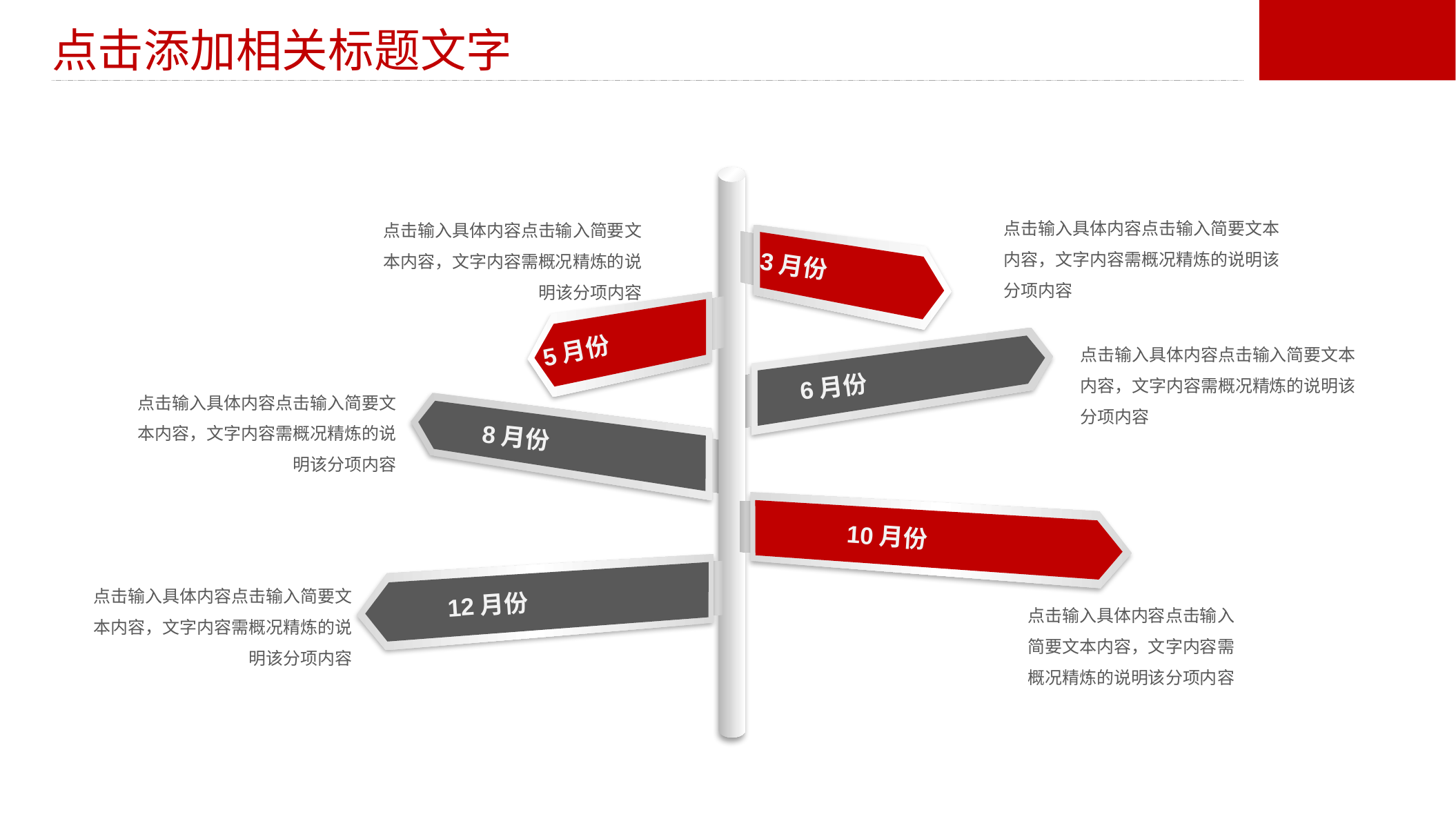

点击添加相关标题文字

点击输入具体内容点击输入简要文本内容，文字内容需概况精炼的说明该分项内容
点击输入具体内容点击输入简要文本内容，文字内容需概况精炼的说明该分项内容

3月份

5月份

点击输入具体内容点击输入简要文本内容，文字内容需概况精炼的说明该分项内容
6月份
点击输入具体内容点击输入简要文本内容，文字内容需概况精炼的说明该分项内容

8月份

10月份

点击输入具体内容点击输入简要文本内容，文字内容需概况精炼的说明该分项内容
12月份
点击输入具体内容点击输入简要文本内容，文字内容需概况精炼的说明该分项内容